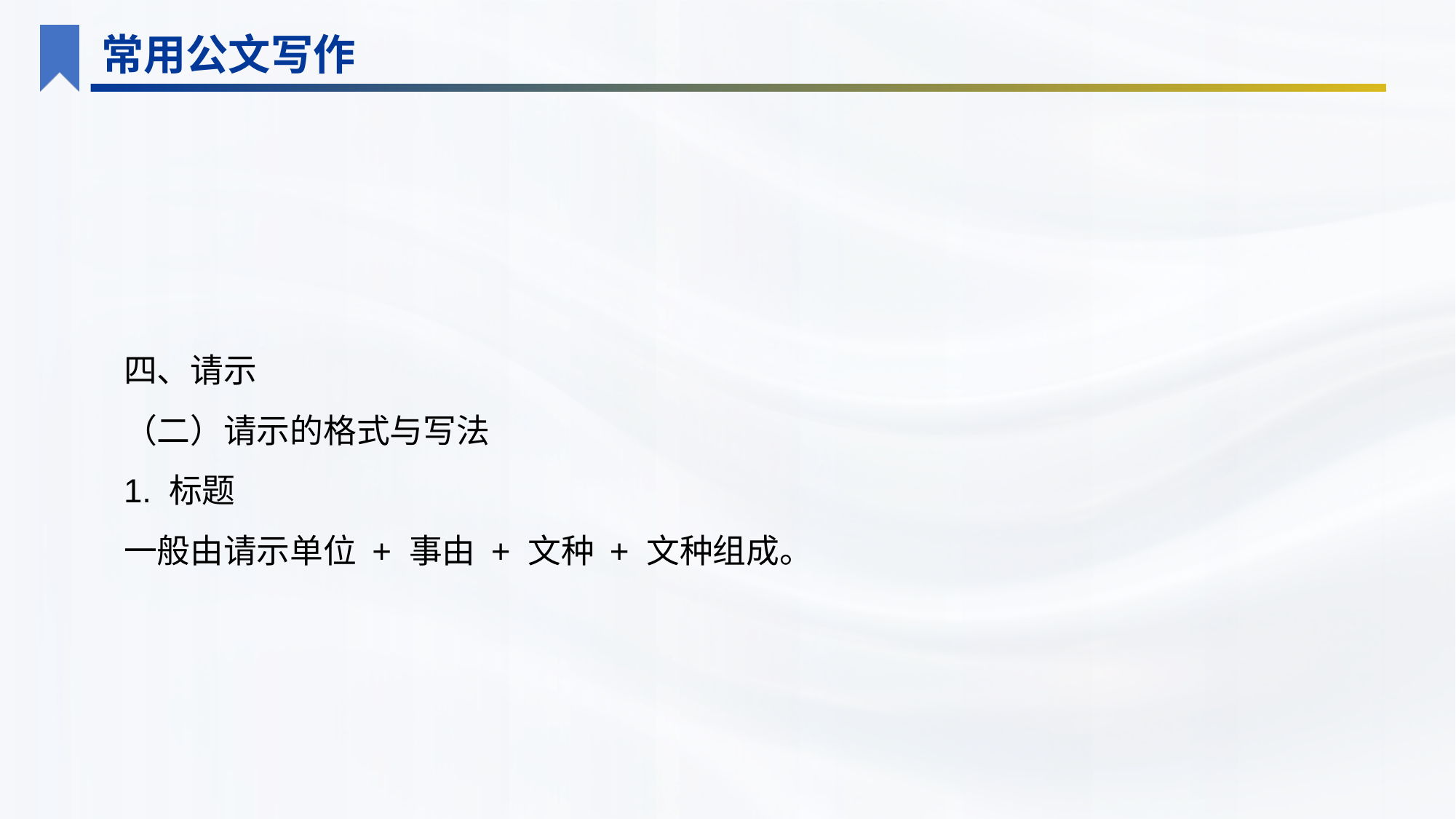

常用公文写作
四、请示
（二）请示的格式与写法
1. 标题
一般由请示单位 + 事由 + 文种 + 文种组成。